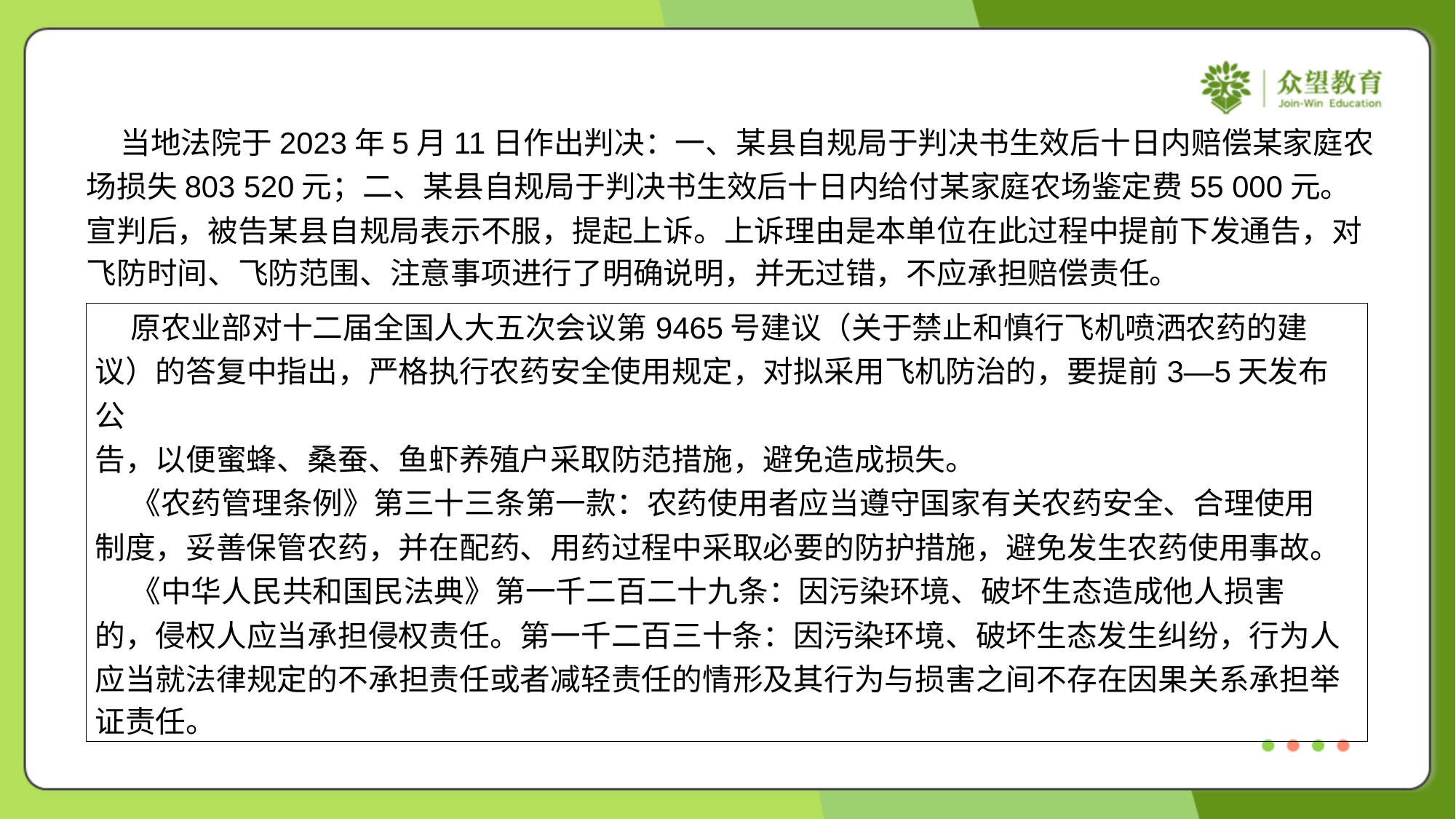

当地法院于2023年5月11日作出判决：一、某县自规局于判决书生效后十日内赔偿某家庭农
场损失803 520元；二、某县自规局于判决书生效后十日内给付某家庭农场鉴定费55 000元。
宣判后，被告某县自规局表示不服，提起上诉。上诉理由是本单位在此过程中提前下发通告，对
飞防时间、飞防范围、注意事项进行了明确说明，并无过错，不应承担赔偿责任。
| 原农业部对十二届全国人大五次会议第9465号建议（关于禁止和慎行飞机喷洒农药的建 议）的答复中指出，严格执行农药安全使用规定，对拟采用飞机防治的，要提前3—5天发布公 告，以便蜜蜂、桑蚕、鱼虾养殖户采取防范措施，避免造成损失。 《农药管理条例》第三十三条第一款：农药使用者应当遵守国家有关农药安全、合理使用 制度，妥善保管农药，并在配药、用药过程中采取必要的防护措施，避免发生农药使用事故。 《中华人民共和国民法典》第一千二百二十九条：因污染环境、破坏生态造成他人损害 的，侵权人应当承担侵权责任。第一千二百三十条：因污染环境、破坏生态发生纠纷，行为人 应当就法律规定的不承担责任或者减轻责任的情形及其行为与损害之间不存在因果关系承担举 证责任。 |
| --- |